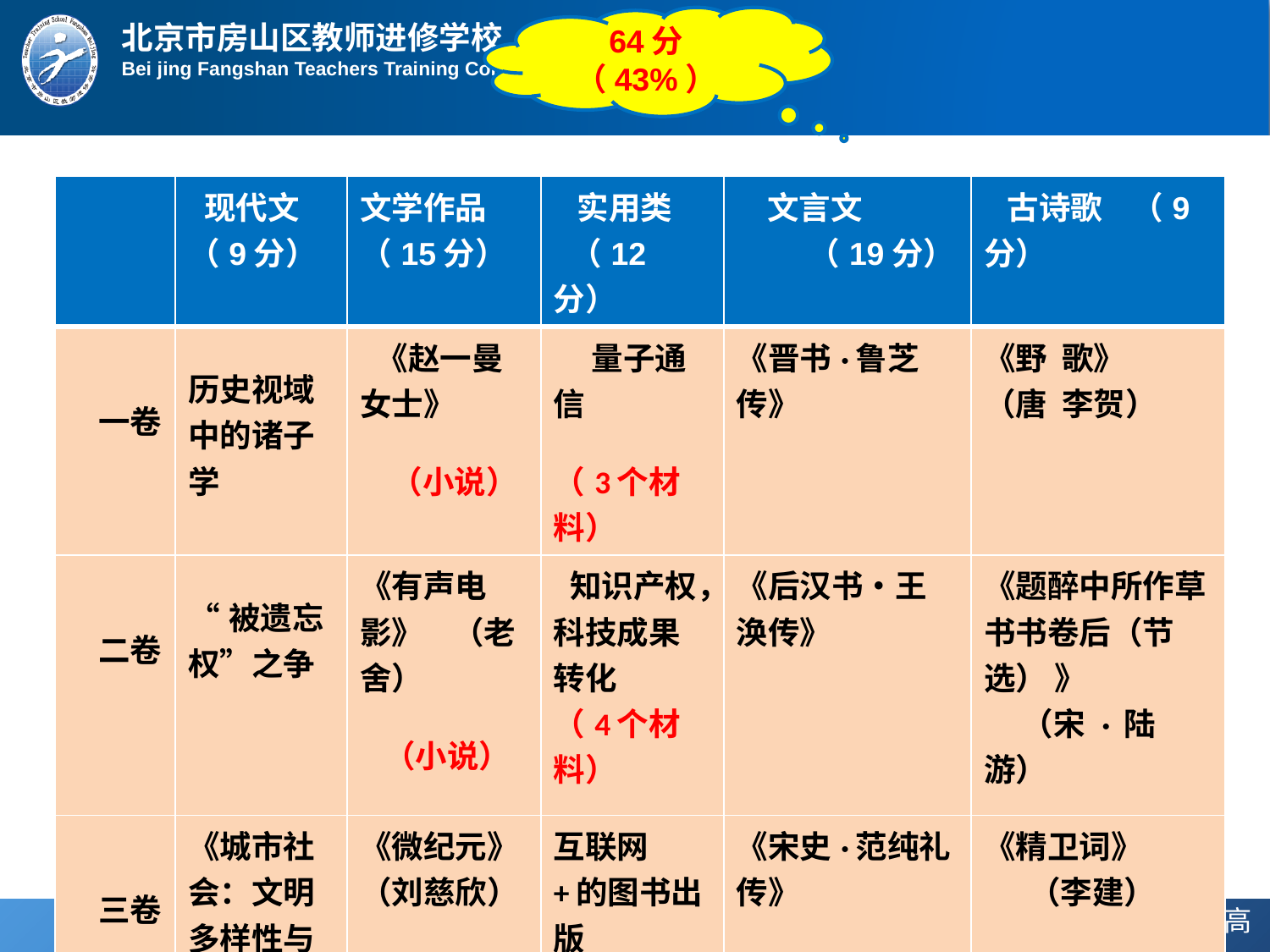

64分（43%）
|  | 现代文 （9分） | 文学作品 （15分） | 实用类 （12分） | 文言文 （19分） | 古诗歌 （9分） |
| --- | --- | --- | --- | --- | --- |
| 一卷 | 历史视域中的诸子学 | 《赵一曼女士》 （小说） | 量子通信 （3个材料） | 《晋书·鲁芝传》 | 《野 歌》 （唐 李贺） |
| 二卷 | “被遗忘权”之争 | 《有声电影》 （老舍） （小说） | 知识产权，科技成果转化 （4个材料） | 《后汉书•王涣传》 | 《题醉中所作草书书卷后（节选） 》 （宋 · 陆游） |
| 三卷 | 《城市社会：文明多样性与命运共同体》 | 《微纪元》（刘慈欣） （ 小说） | 互联网+的图书出版 （3个材料） | 《宋史·范纯礼传》 | 《精卫词》 （李建） |
# 2017年全国语文新课标卷五大文本阅读篇目